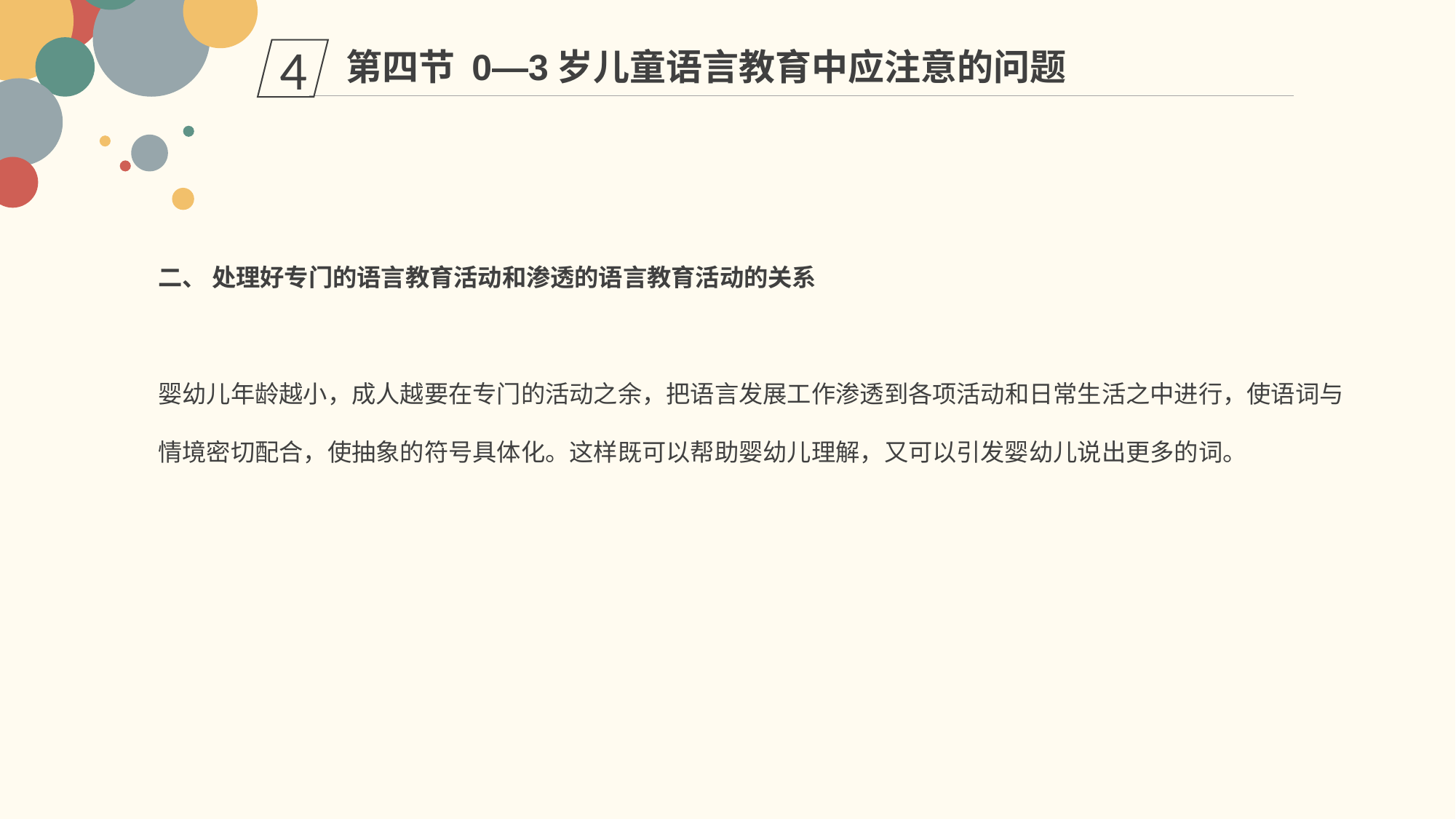

第四节 0—3岁儿童语言教育中应注意的问题
4
二、 处理好专门的语言教育活动和渗透的语言教育活动的关系

婴幼儿年龄越小，成人越要在专门的活动之余，把语言发展工作渗透到各项活动和日常生活之中进行，使语词与情境密切配合，使抽象的符号具体化。这样既可以帮助婴幼儿理解，又可以引发婴幼儿说出更多的词。